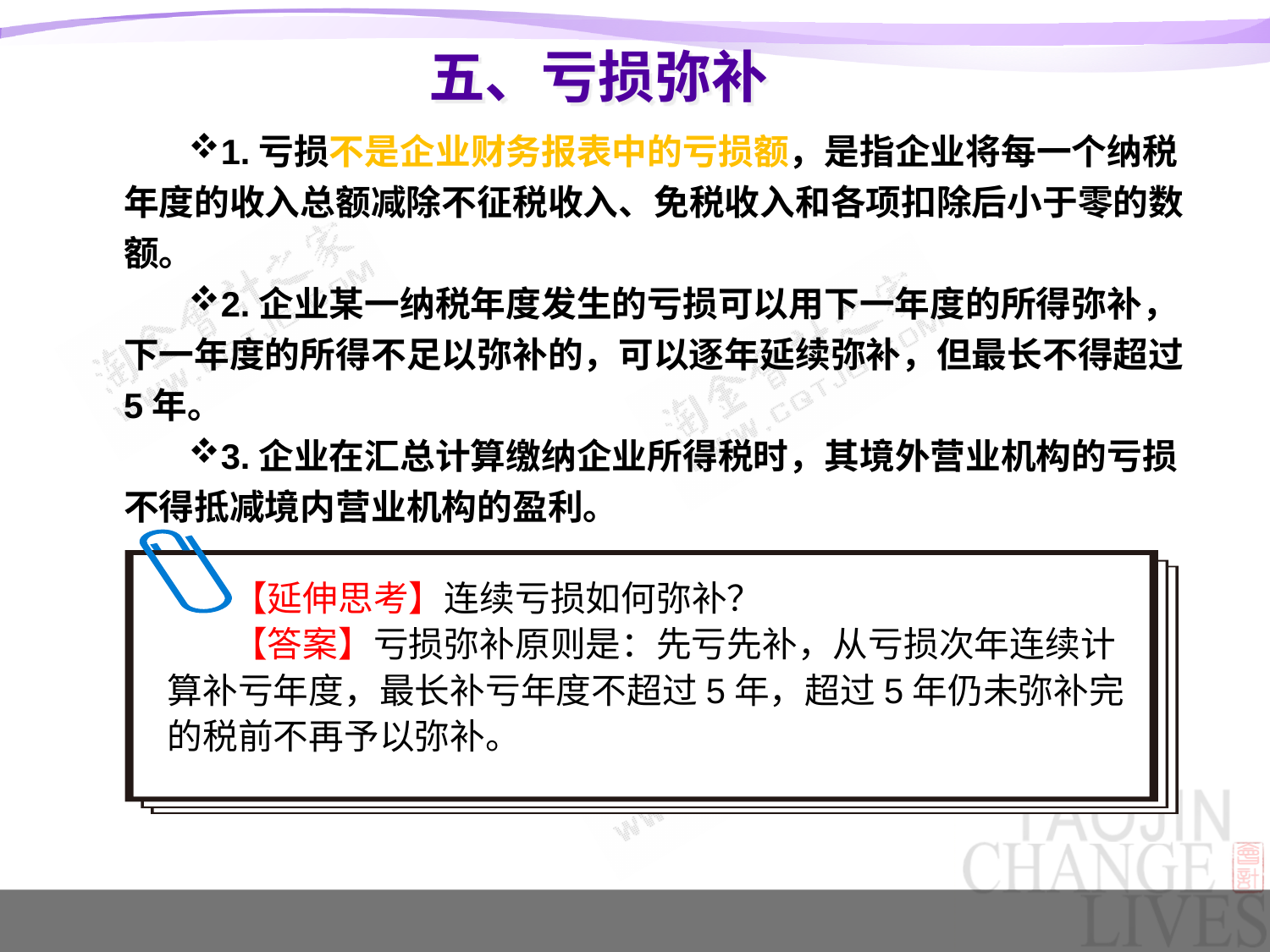

# 五、亏损弥补
1.亏损不是企业财务报表中的亏损额，是指企业将每一个纳税年度的收入总额减除不征税收入、免税收入和各项扣除后小于零的数额。
2.企业某一纳税年度发生的亏损可以用下一年度的所得弥补，下一年度的所得不足以弥补的，可以逐年延续弥补，但最长不得超过5年。
3.企业在汇总计算缴纳企业所得税时，其境外营业机构的亏损不得抵减境内营业机构的盈利。

【延伸思考】连续亏损如何弥补？
【答案】亏损弥补原则是：先亏先补，从亏损次年连续计算补亏年度，最长补亏年度不超过5年，超过5年仍未弥补完的税前不再予以弥补。